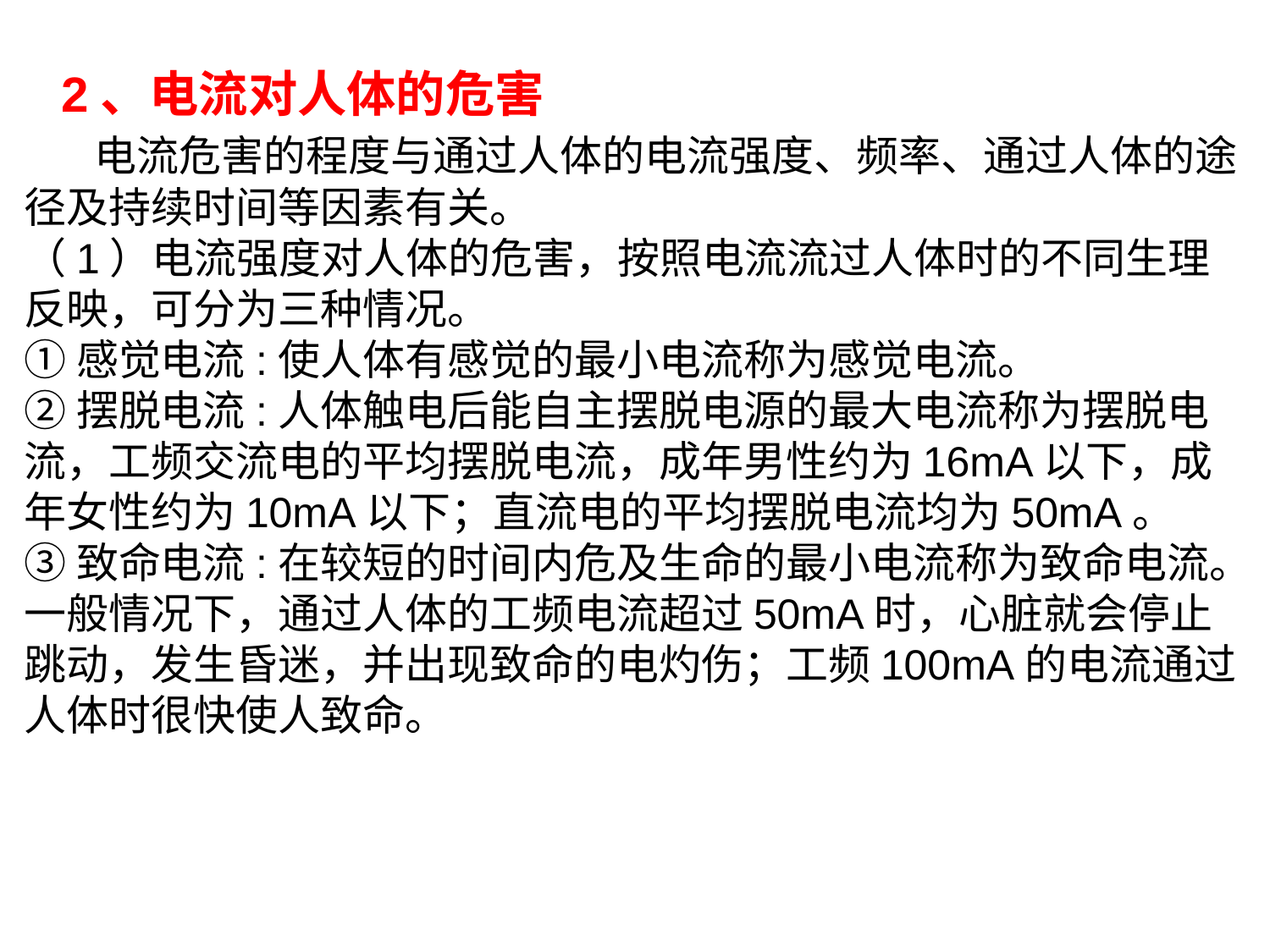

2、电流对人体的危害
      电流危害的程度与通过人体的电流强度、频率、通过人体的途径及持续时间等因素有关。
（1）电流强度对人体的危害，按照电流流过人体时的不同生理反映，可分为三种情况。
①感觉电流:使人体有感觉的最小电流称为感觉电流。
②摆脱电流:人体触电后能自主摆脱电源的最大电流称为摆脱电流，工频交流电的平均摆脱电流，成年男性约为16mA以下，成年女性约为10mA以下；直流电的平均摆脱电流均为50mA。
③致命电流:在较短的时间内危及生命的最小电流称为致命电流。一般情况下，通过人体的工频电流超过50mA时，心脏就会停止跳动，发生昏迷，并出现致命的电灼伤；工频100mA的电流通过人体时很快使人致命。